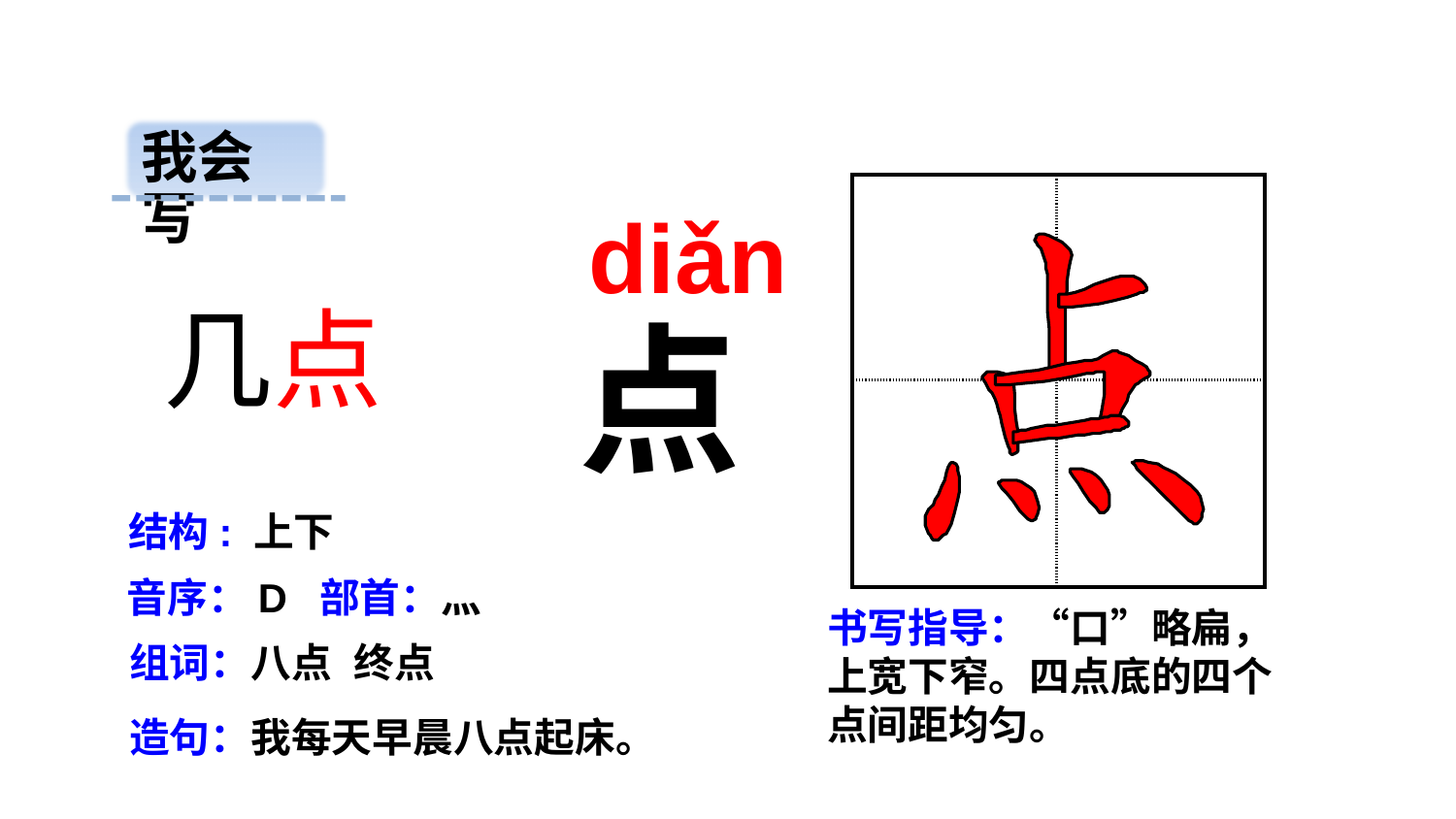

我会写

|  |  |
| --- | --- |
|  |  |
  diǎn

几点
点

结构: 上下
音序：D  部首：灬

书写指导：“口”略扁，上宽下窄。四点底的四个点间距均匀。
组词：八点  终点
造句：我每天早晨八点起床。